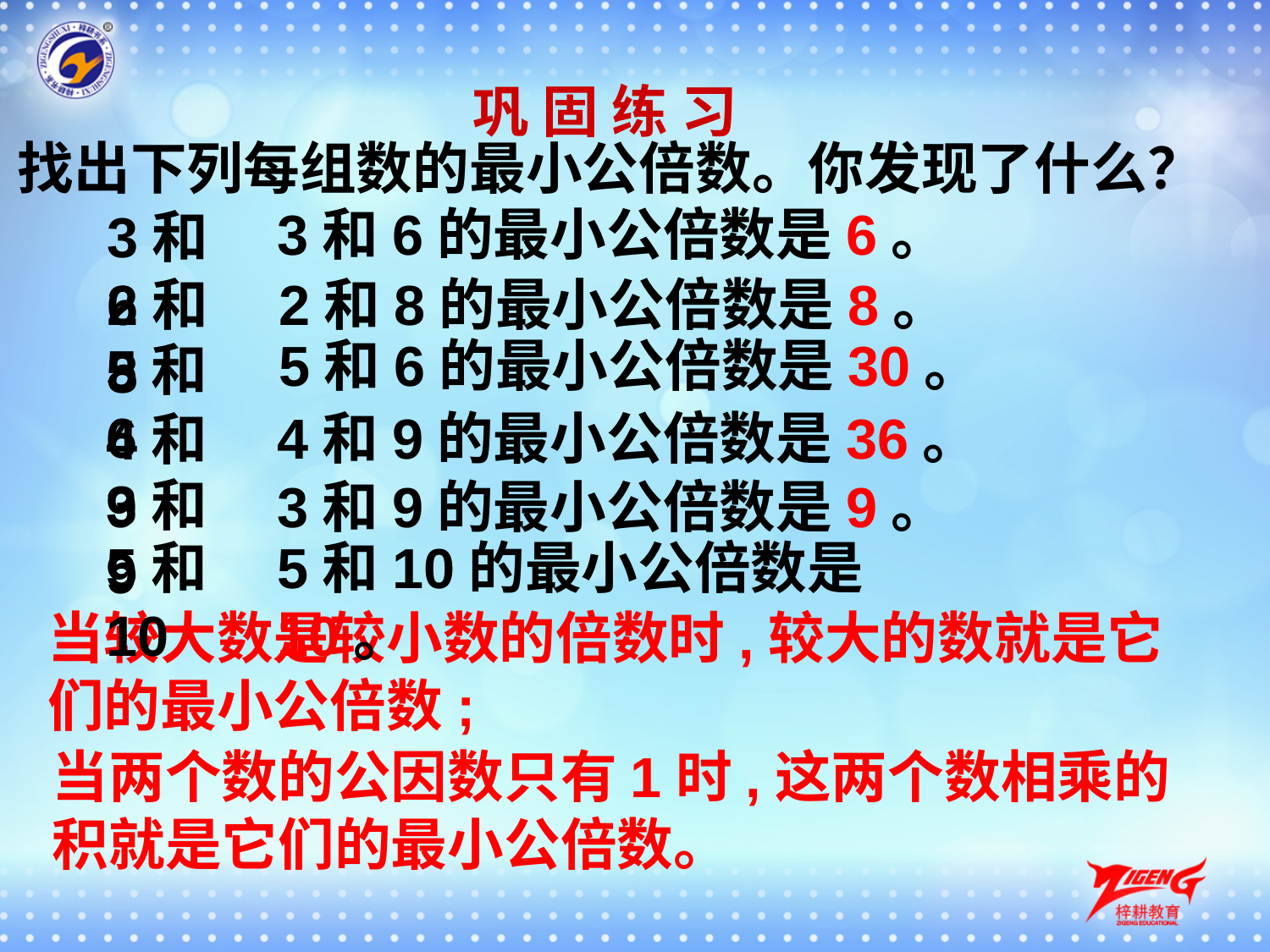

巩 固 练 习
找出下列每组数的最小公倍数。你发现了什么？
3和6的最小公倍数是6。
3和6
2和8
2和8的最小公倍数是8。
5和6的最小公倍数是30。
5和6
4和9的最小公倍数是36。
4和9
3和9
3和9的最小公倍数是9。
5和10
5和10的最小公倍数是10。
当较大数是较小数的倍数时,较大的数就是它们的最小公倍数;
当两个数的公因数只有1时,这两个数相乘的积就是它们的最小公倍数。